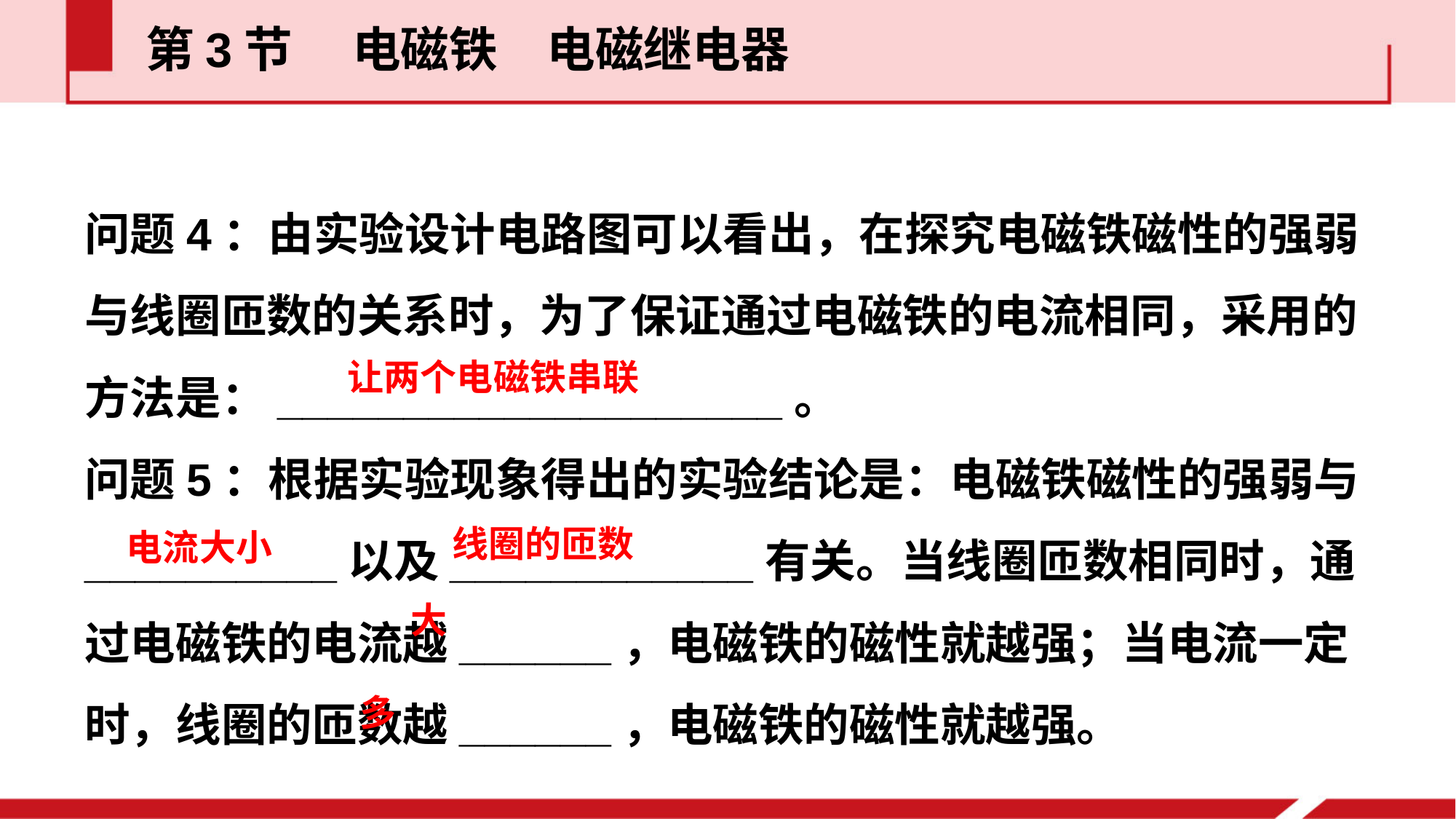

第3节  电磁铁　电磁继电器
问题4：由实验设计电路图可以看出，在探究电磁铁磁性的强弱与线圈匝数的关系时，为了保证通过电磁铁的电流相同，采用的方法是：____________________。
问题5：根据实验现象得出的实验结论是：电磁铁磁性的强弱与__________以及____________有关。当线圈匝数相同时，通过电磁铁的电流越______，电磁铁的磁性就越强；当电流一定时，线圈的匝数越______，电磁铁的磁性就越强。
让两个电磁铁串联
线圈的匝数
电流大小
大
多